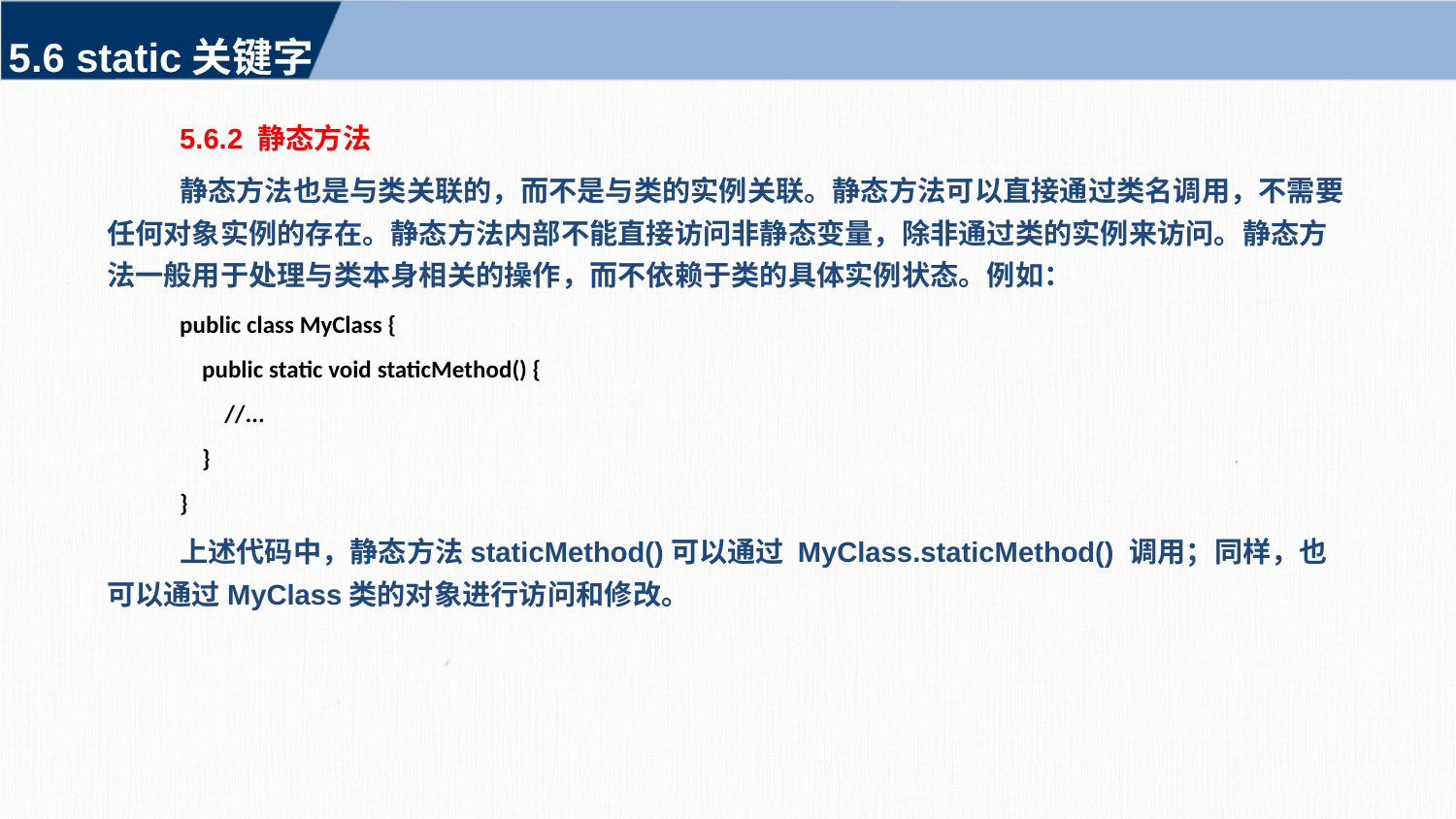

5.6 static关键字

5.6.2 静态方法
静态方法也是与类关联的，而不是与类的实例关联。静态方法可以直接通过类名调用，不需要任何对象实例的存在。静态方法内部不能直接访问非静态变量，除非通过类的实例来访问。静态方法一般用于处理与类本身相关的操作，而不依赖于类的具体实例状态。例如：
public class MyClass {
    public static void staticMethod() {
        //...
    }
}
上述代码中，静态方法staticMethod()可以通过 MyClass.staticMethod() 调用；同样，也可以通过MyClass类的对象进行访问和修改。